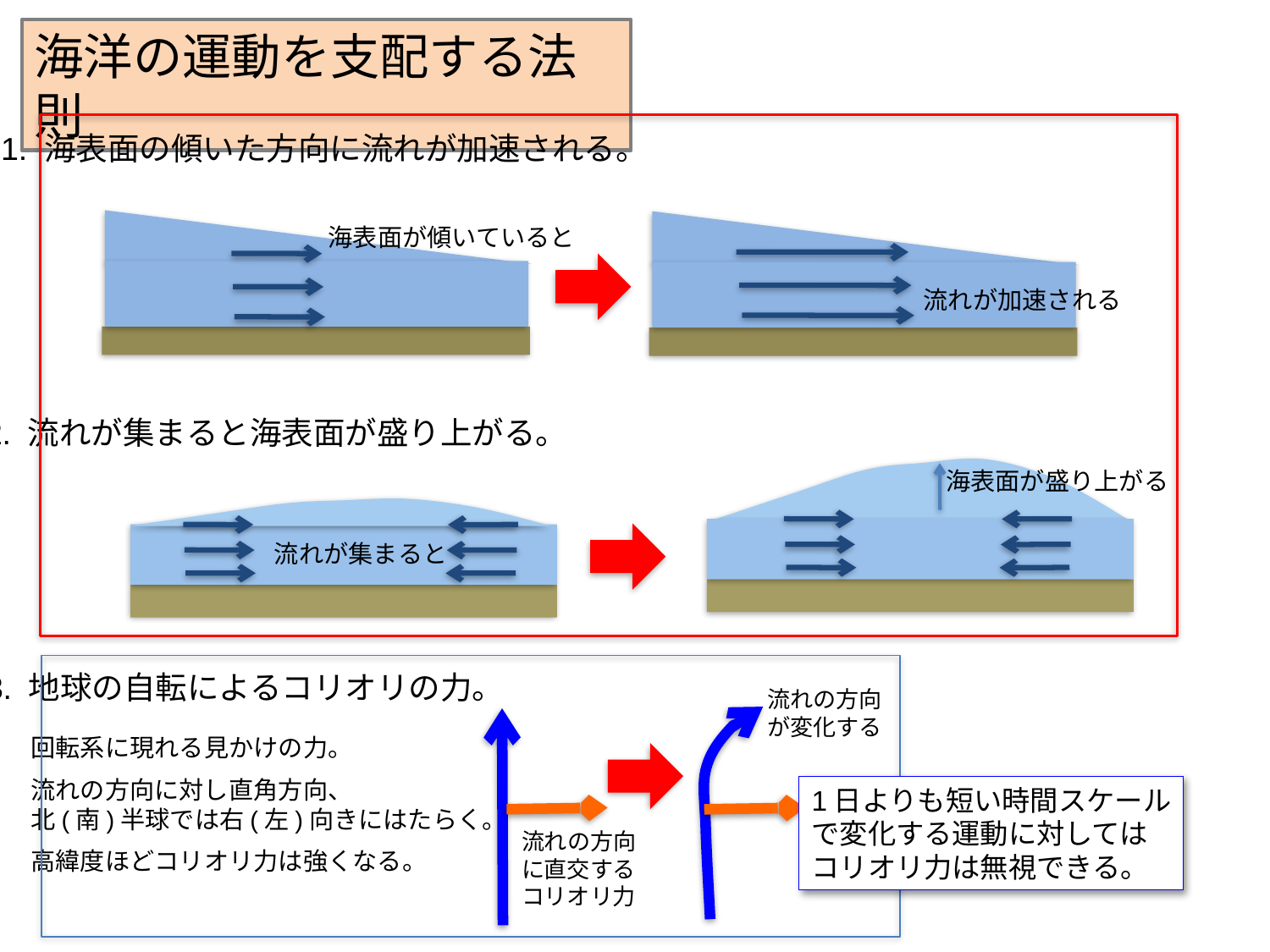

海洋の運動を支配する法則

1. 海表面の傾いた方向に流れが加速される。

海表面が傾いていると

流れが加速される
2. 流れが集まると海表面が盛り上がる。

海表面が盛り上がる

流れが集まると

3. 地球の自転によるコリオリの力。
流れの方向
が変化する

回転系に現れる見かけの力。

流れの方向に対し直角方向、
北(南)半球では右(左)向きにはたらく。

高緯度ほどコリオリ力は強くなる。

1日よりも短い時間スケール
で変化する運動に対しては
コリオリ力は無視できる。
流れの方向
に直交する
コリオリ力